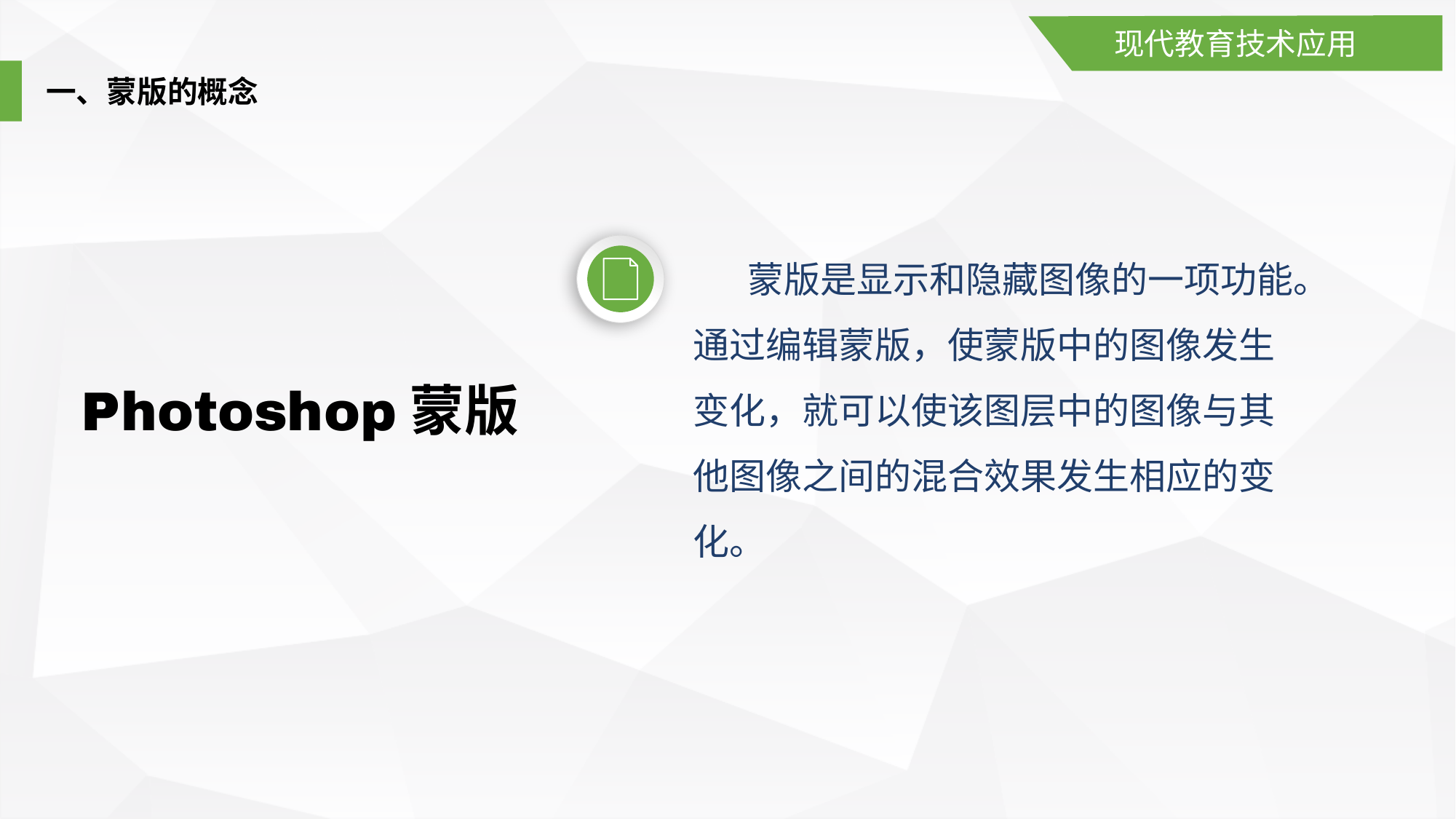

现代教育技术应用

一、蒙版的概念
蒙版是显示和隐藏图像的一项功能。通过编辑蒙版，使蒙版中的图像发生变化，就可以使该图层中的图像与其他图像之间的混合效果发生相应的变化。

Photoshop蒙版